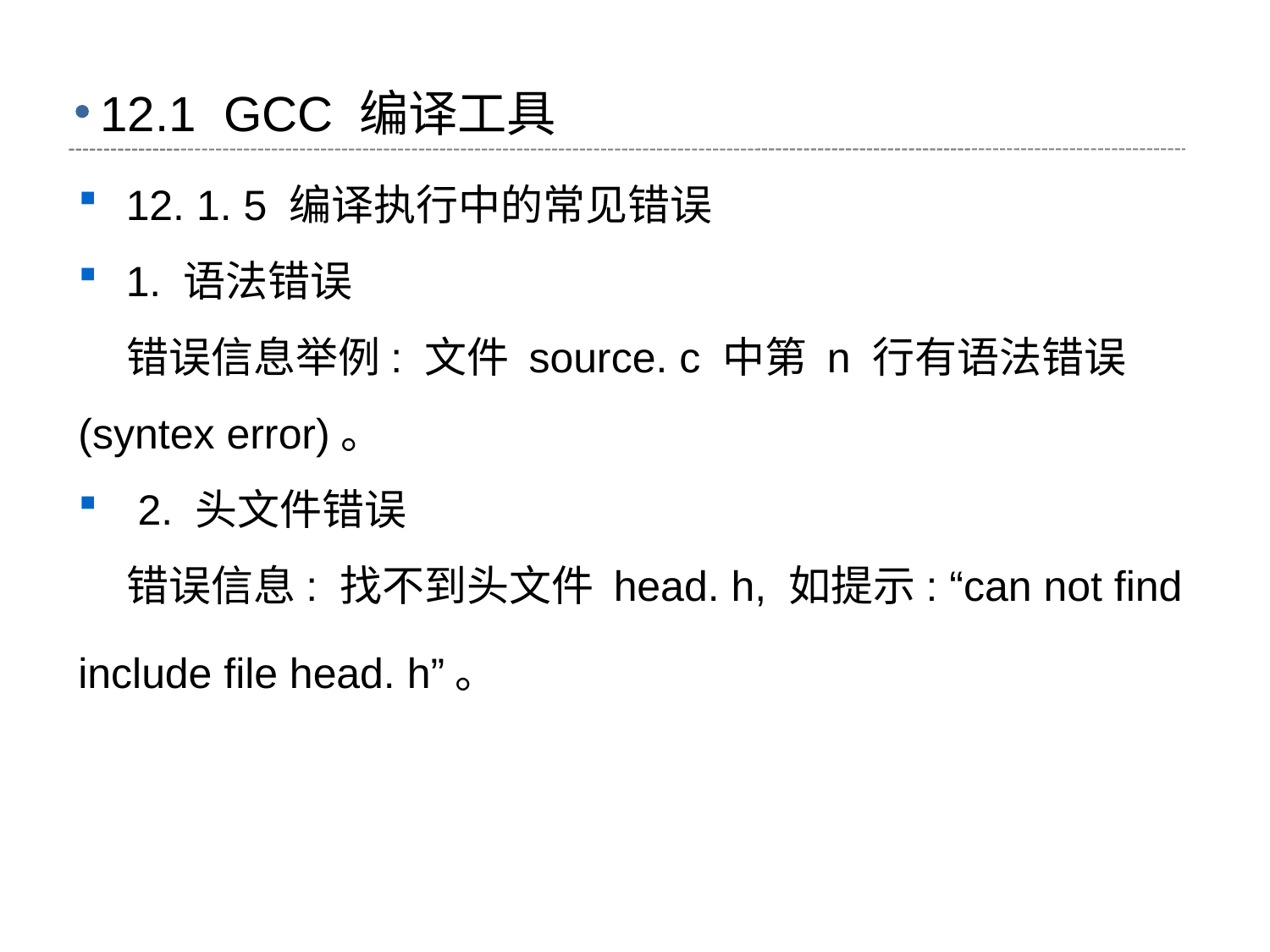

# 12.1  GCC 编译工具
12. 1. 5 编译执行中的常见错误
1. 语法错误
    错误信息举例: 文件 source. c 中第 n 行有语法错误 (syntex error)。
 2. 头文件错误
    错误信息: 找不到头文件 head. h, 如提示: “can not find include file head. h”。